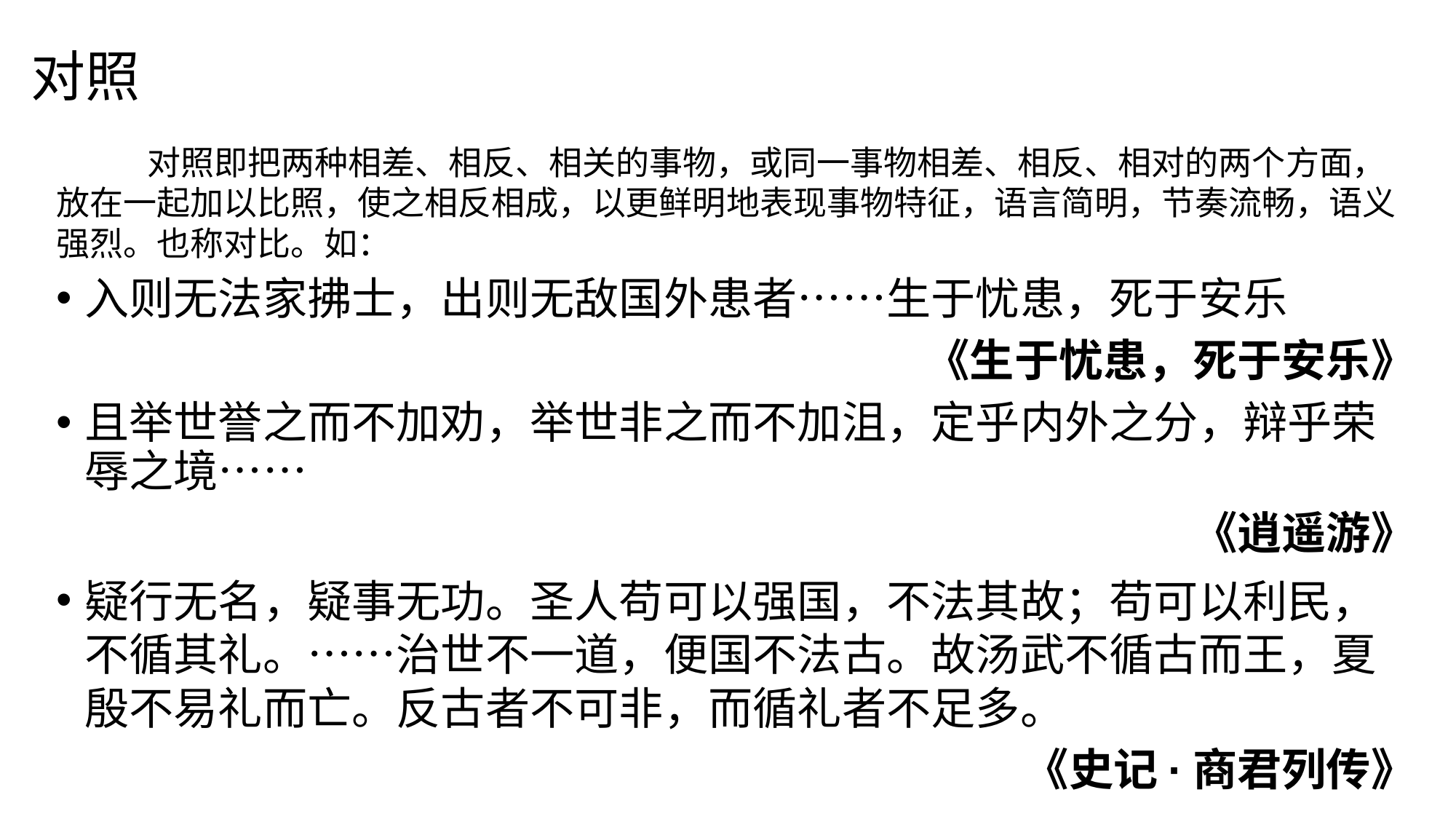

# 对照
         对照即把两种相差、相反、相关的事物，或同一事物相差、相反、相对的两个方面，放在一起加以比照，使之相反相成，以更鲜明地表现事物特征，语言简明，节奏流畅，语义强烈。也称对比。如：
入则无法家拂士，出则无敌国外患者……生于忧患，死于安乐
《生于忧患，死于安乐》
且举世誉之而不加劝，举世非之而不加沮，定乎内外之分，辩乎荣辱之境……
《逍遥游》
疑行无名，疑事无功。圣人苟可以强国，不法其故；苟可以利民，不循其礼。……治世不一道，便国不法古。故汤武不循古而王，夏殷不易礼而亡。反古者不可非，而循礼者不足多。
《史记·商君列传》